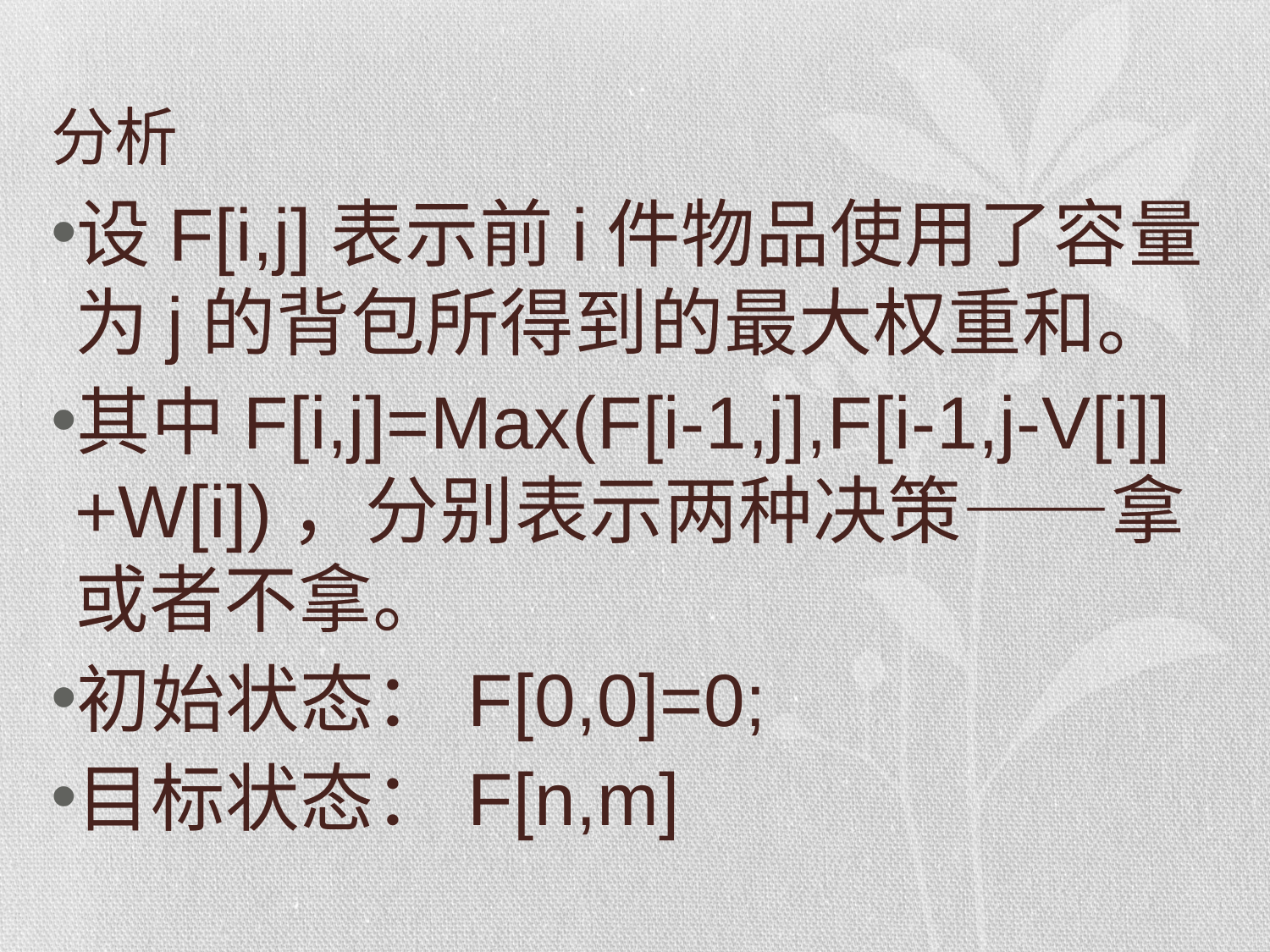

# 分析
设F[i,j]表示前i件物品使用了容量为j的背包所得到的最大权重和。
其中F[i,j]=Max(F[i-1,j],F[i-1,j-V[i]]+W[i])，分别表示两种决策——拿或者不拿。
初始状态：F[0,0]=0;
目标状态：F[n,m]